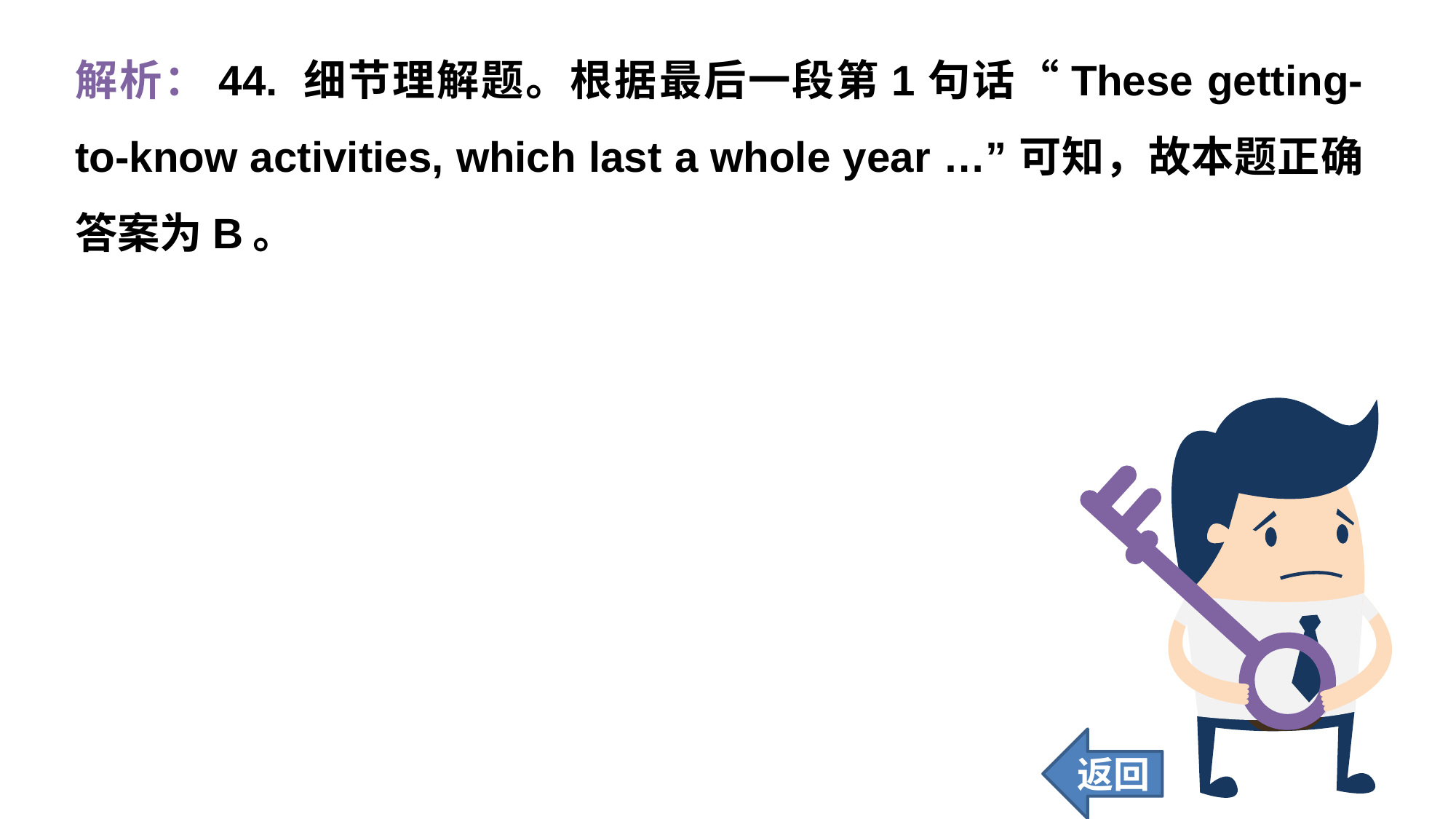

解析：44. 细节理解题。根据最后一段第1句话“These getting-to-know activities, which last a whole year …”可知，故本题正确答案为B。

返回
392